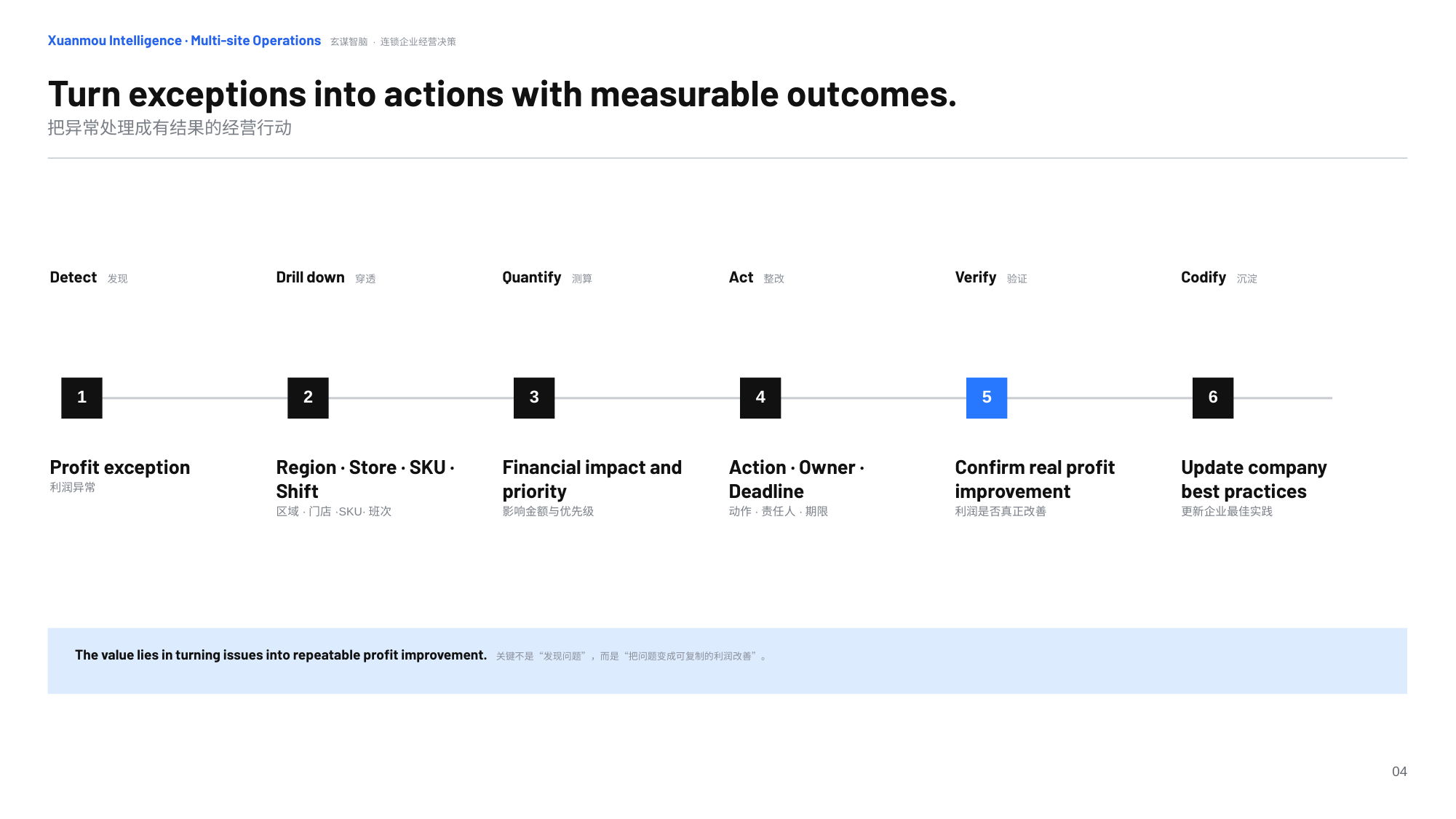

Xuanmou Intelligence · Multi-site Operations  玄谋智脑 · 连锁企业经营决策
Turn exceptions into actions with measurable outcomes.
把异常处理成有结果的经营行动

Detect  发现
Drill down  穿透
Quantify  测算
Act  整改
Verify  验证
Codify  沉淀

1
2
3
4
5
6

Profit exception
利润异常
Region · Store · SKU · Shift
区域·门店·SKU·班次
Financial impact and priority
影响金额与优先级
Action · Owner · Deadline
动作·责任人·期限
Confirm real profit improvement
利润是否真正改善
Update company best practices
更新企业最佳实践

The value lies in turning issues into repeatable profit improvement.  关键不是“发现问题”，而是“把问题变成可复制的利润改善”。
04